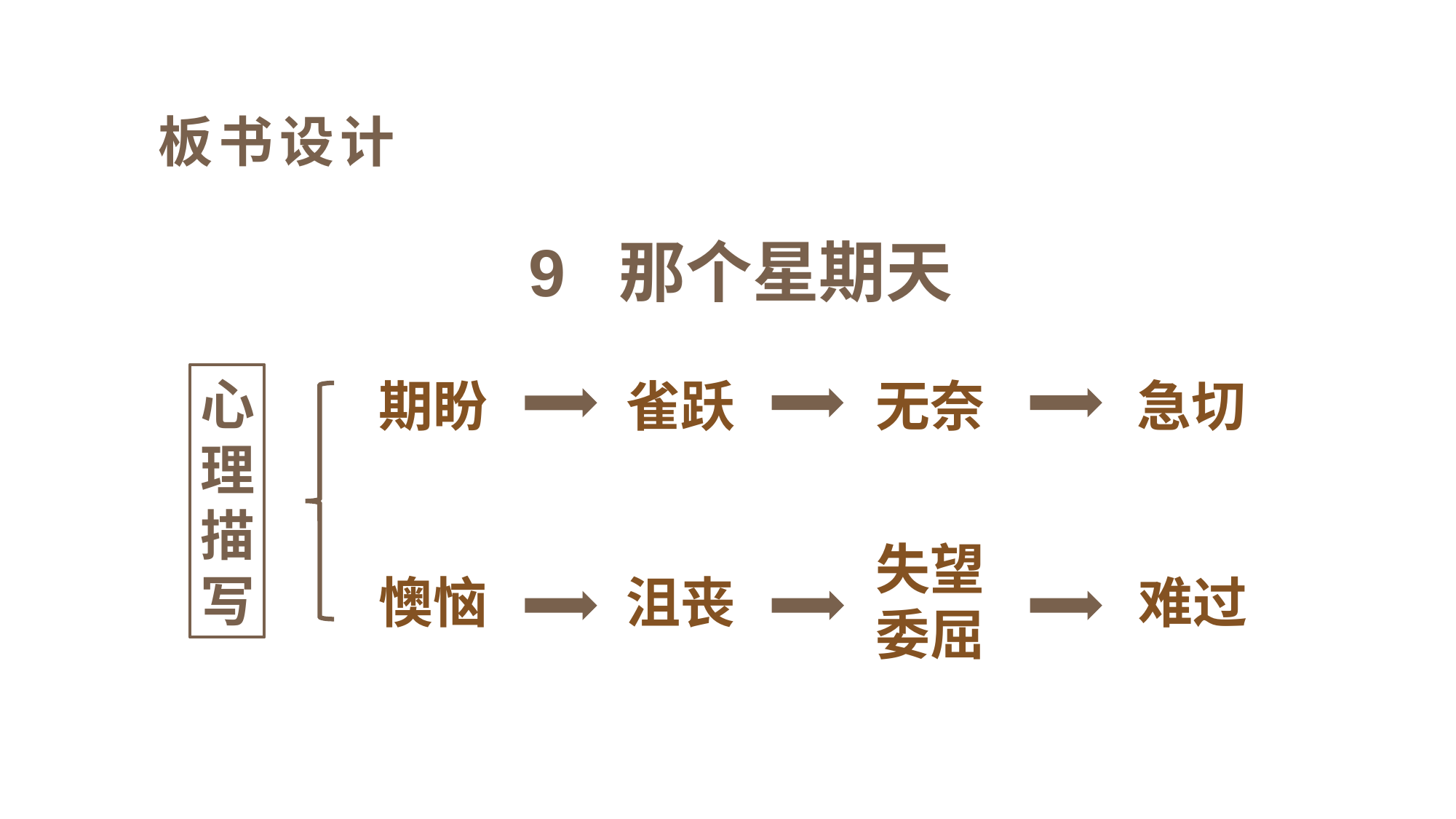

板书设计
9  那个星期天
心理描写
期盼
雀跃
无奈
急切

失望
委屈
懊恼
沮丧
难过